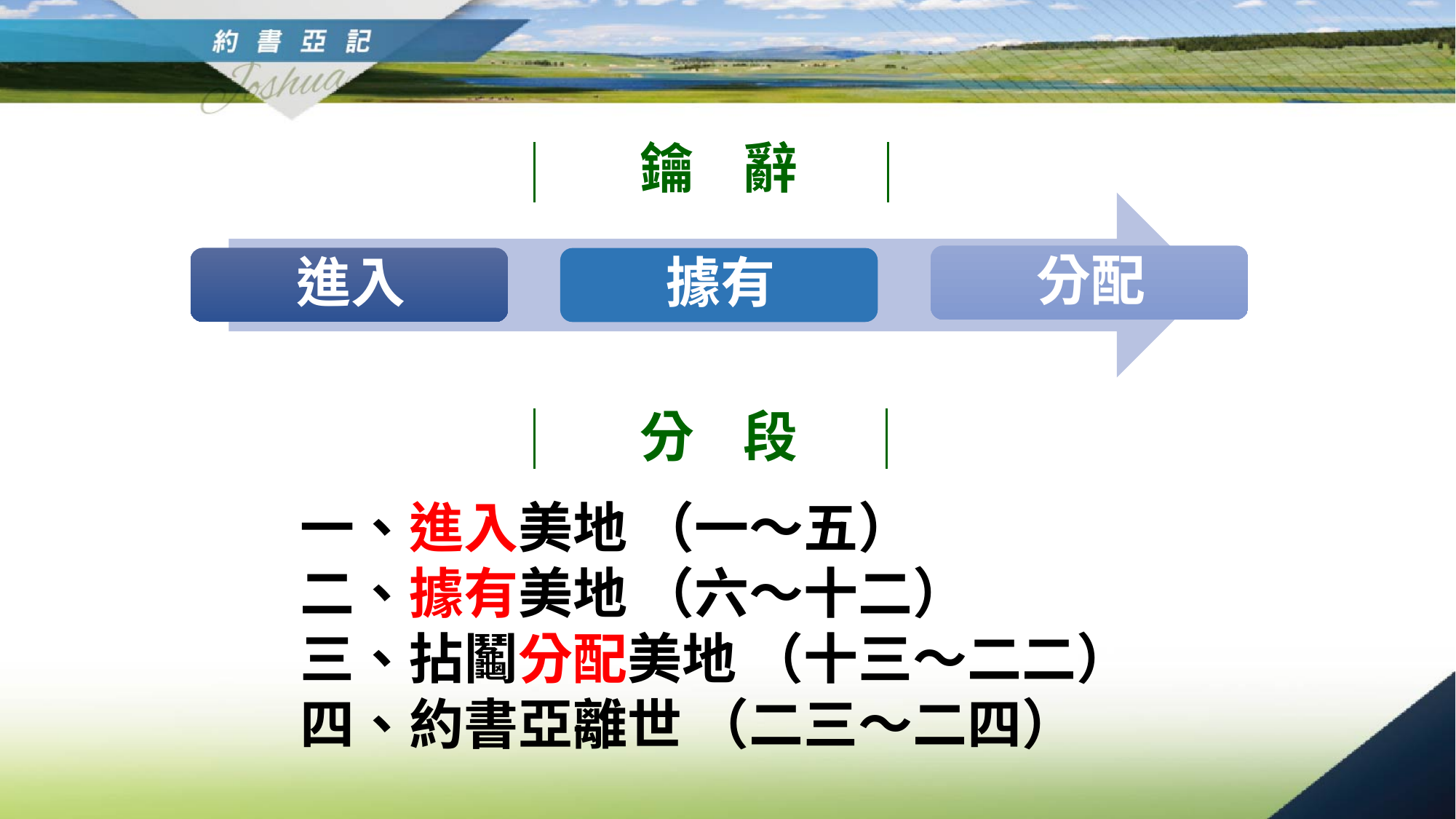

鑰    辭
進入
據有
分配
分    段
一、進入美地 （一～五）
二、據有美地 （六～十二）
三、拈鬮分配美地 （十三～二二）
四、約書亞離世 （二三～二四）